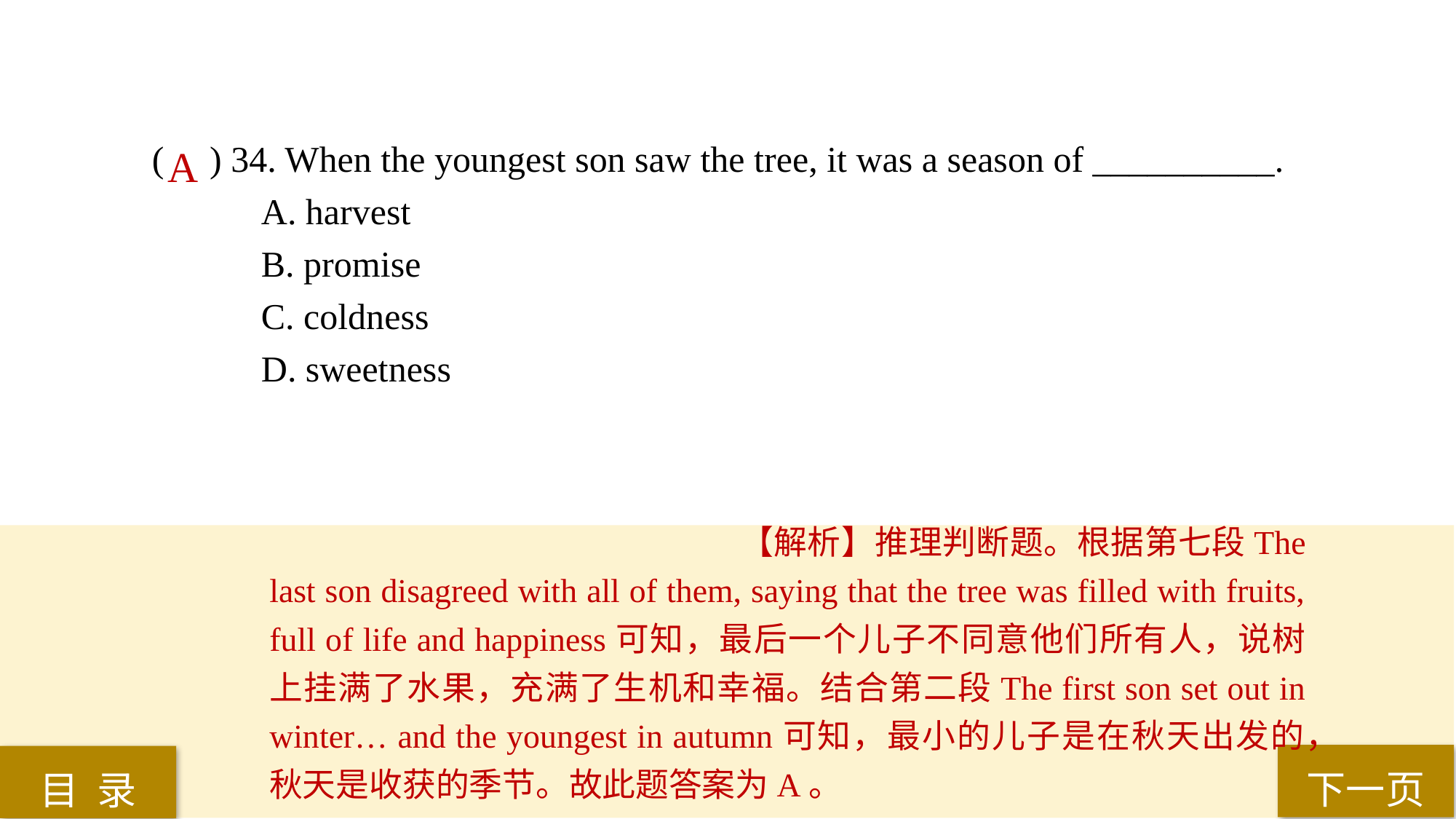

(     ) 34. When the youngest son saw the tree, it was a season of __________.
A. harvest
B. promise
C. coldness
D. sweetness
A
【解析】推理判断题。根据第七段The last son disagreed with all of them, saying that the tree was filled with fruits, full of life and happiness可知，最后一个儿子不同意他们所有人，说树上挂满了水果，充满了生机和幸福。结合第二段The first son set out in winter… and the youngest in autumn可知，最小的儿子是在秋天出发的，秋天是收获的季节。故此题答案为A。